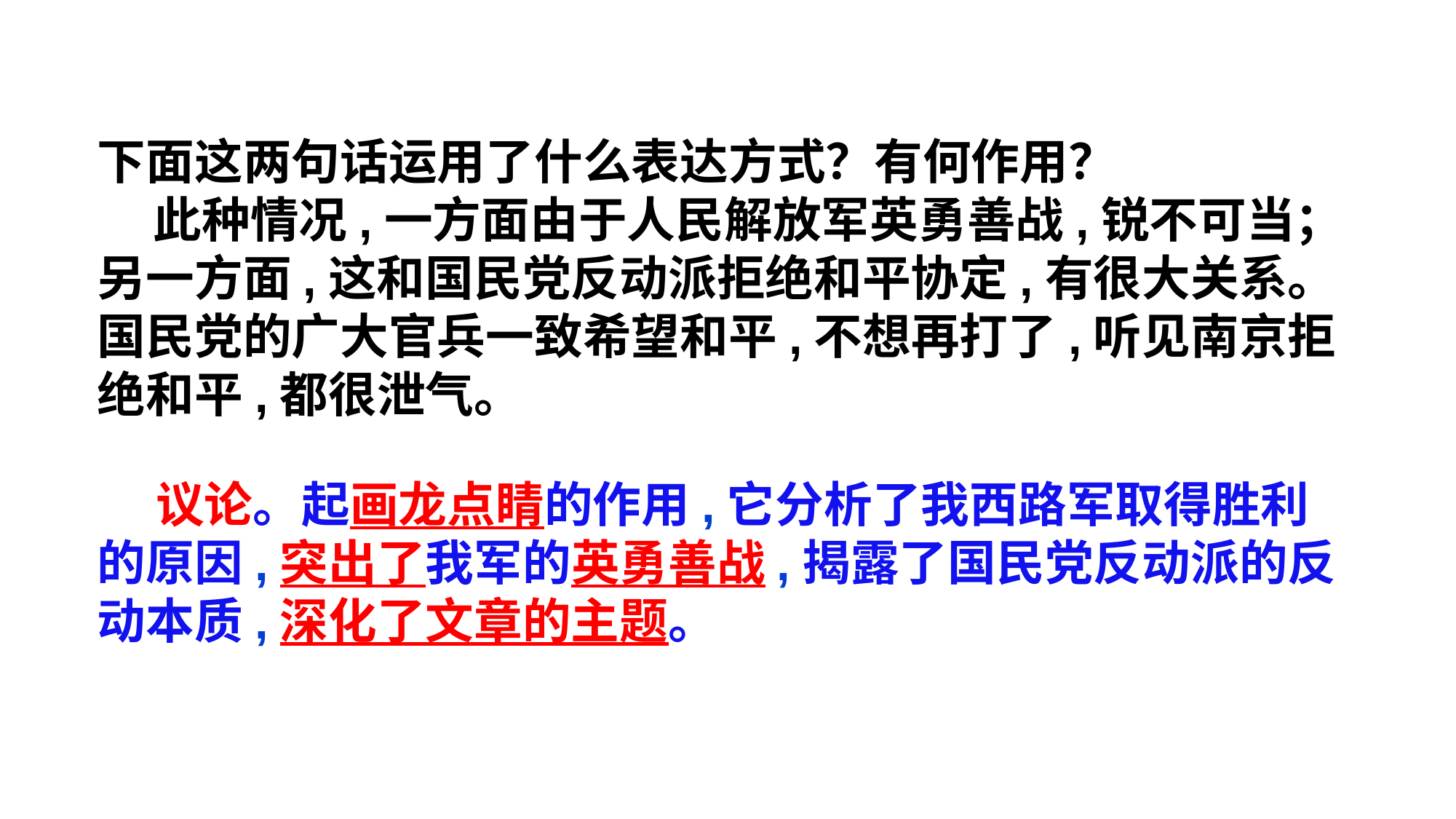

下面这两句话运用了什么表达方式？有何作用？
    此种情况,一方面由于人民解放军英勇善战,锐不可当；另一方面,这和国民党反动派拒绝和平协定,有很大关系。国民党的广大官兵一致希望和平,不想再打了,听见南京拒绝和平,都很泄气。
     议论。起画龙点睛的作用,它分析了我西路军取得胜利的原因,突出了我军的英勇善战,揭露了国民党反动派的反动本质,深化了文章的主题。